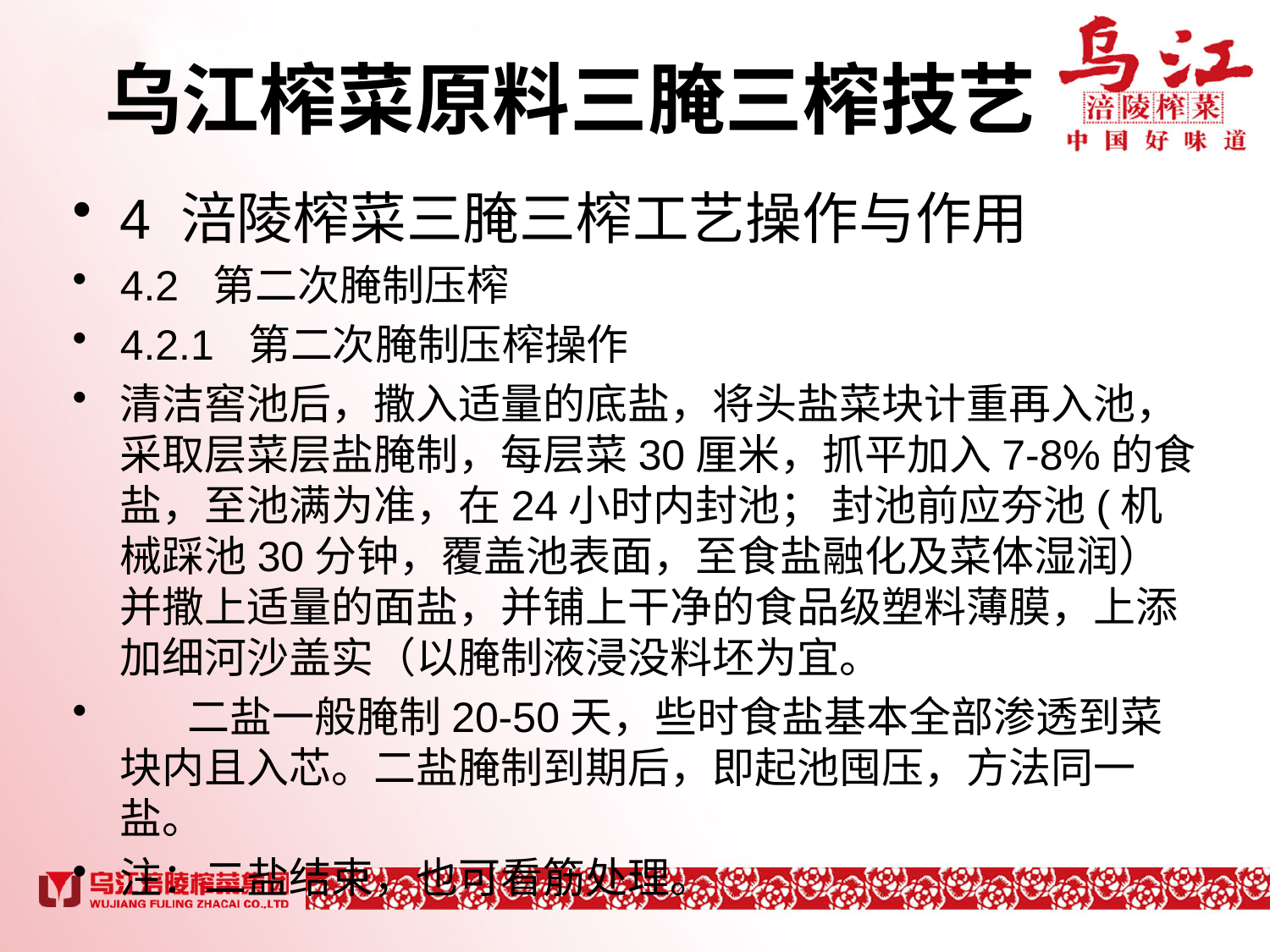

# 乌江榨菜原料三腌三榨技艺
4 涪陵榨菜三腌三榨工艺操作与作用
4.2  第二次腌制压榨
4.2.1  第二次腌制压榨操作
清洁窖池后，撒入适量的底盐，将头盐菜块计重再入池，采取层菜层盐腌制，每层菜30厘米，抓平加入7-8%的食盐，至池满为准，在24小时内封池； 封池前应夯池(机械踩池30分钟，覆盖池表面，至食盐融化及菜体湿润）并撒上适量的面盐，并铺上干净的食品级塑料薄膜，上添加细河沙盖实（以腌制液浸没料坯为宜。
      二盐一般腌制20-50天，些时食盐基本全部渗透到菜块内且入芯。二盐腌制到期后，即起池囤压，方法同一盐。
注：二盐结束，也可看筋处理。